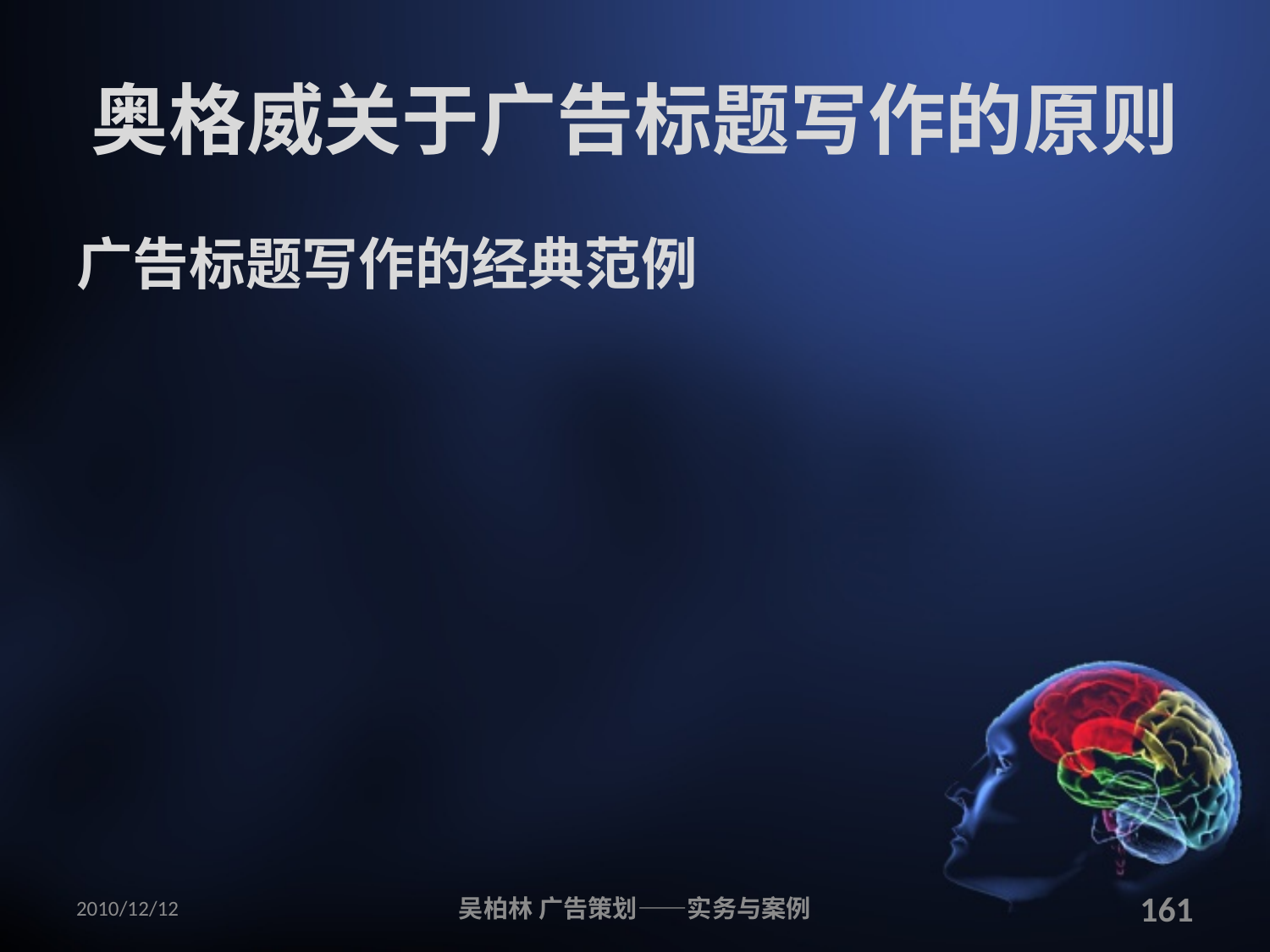

# 奥格威关于广告标题写作的原则
广告标题写作的经典范例
2010/12/12
吴柏林 广告策划——实务与案例
161